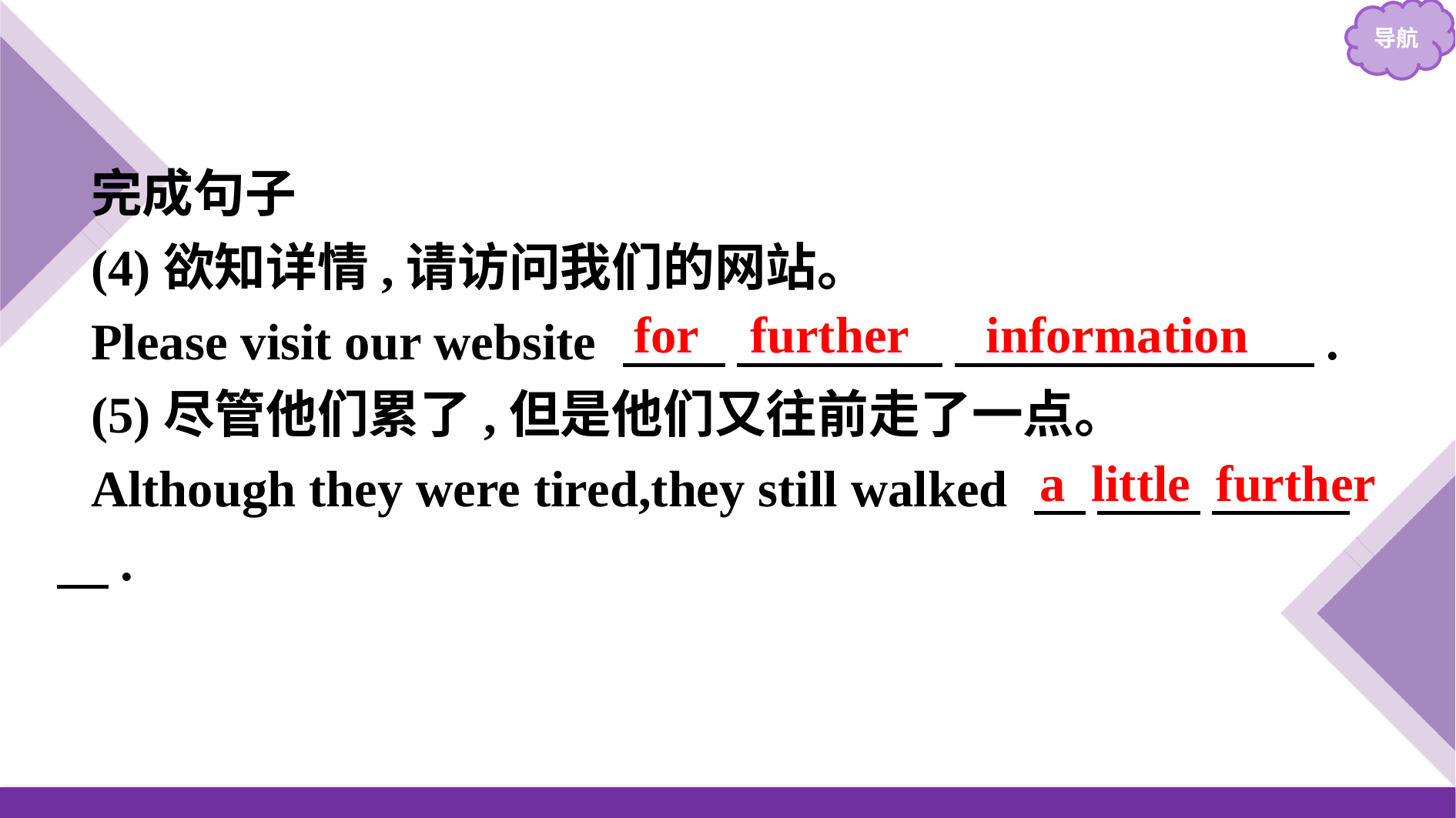

完成句子
(4)欲知详情,请访问我们的网站。
Please visit our website 　　 　　　　 　　　　　　　.
(5)尽管他们累了,但是他们又往前走了一点。
Although they were tired,they still walked 　 　　 　   　　.
for    further      information
a  little  further